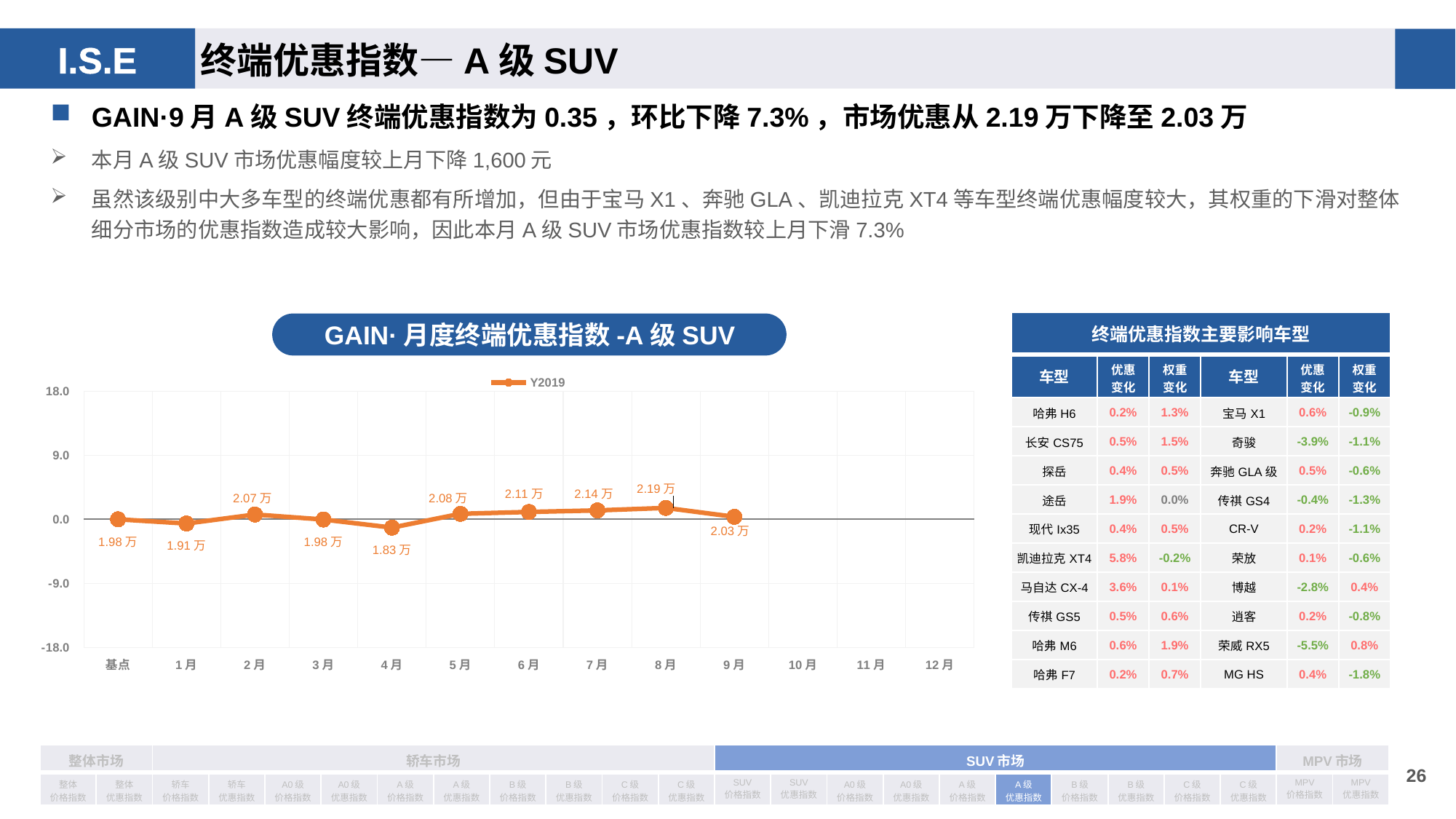

终端优惠指数—A级SUV
GAIN·9月A级SUV终端优惠指数为0.35，环比下降7.3%，市场优惠从2.19万下降至2.03万
本月A级SUV市场优惠幅度较上月下降1,600元
虽然该级别中大多车型的终端优惠都有所增加，但由于宝马X1、奔驰GLA、凯迪拉克XT4等车型终端优惠幅度较大，其权重的下滑对整体细分市场的优惠指数造成较大影响，因此本月A级SUV市场优惠指数较上月下滑7.3%
| 终端优惠指数主要影响车型 |  |  |  |  |  |
| --- | --- | --- | --- | --- | --- |
| 车型 | 优惠 变化 | 权重 变化 | 车型 | 优惠 变化 | 权重变化 |
| 哈弗H6 | 0.2% | 1.3% | 宝马X1 | 0.6% | -0.9% |
| 长安CS75 | 0.5% | 1.5% | 奇骏 | -3.9% | -1.1% |
| 探岳 | 0.4% | 0.5% | 奔驰GLA级 | 0.5% | -0.6% |
| 途岳 | 1.9% | 0.0% | 传祺GS4 | -0.4% | -1.3% |
| 现代Ix35 | 0.4% | 0.5% | CR-V | 0.2% | -1.1% |
| 凯迪拉克XT4 | 5.8% | -0.2% | 荣放 | 0.1% | -0.6% |
| 马自达CX-4 | 3.6% | 0.1% | 博越 | -2.8% | 0.4% |
| 传祺GS5 | 0.5% | 0.6% | 逍客 | 0.2% | -0.8% |
| 哈弗M6 | 0.6% | 1.9% | 荣威RX5 | -5.5% | 0.8% |
| 哈弗F7 | 0.2% | 0.7% | MG HS | 0.4% | -1.8% |
GAIN·月度终端优惠指数-A级SUV

### Chart

| Category | Y2019 |
|---|---|
| 基点 | 0.0 |
| 1月 | -0.59 |
| 2月 | 0.67 |
| 3月 | -0.03 |
| 4月 | -1.17 |
| 5月 | 0.77 |
| 6月 | 1.03 |
| 7月 | 1.25 |
| 8月 | 1.6 |
| 9月 | 0.35 |
| 10月 | None |
| 11月 | None |
| 12月 | None |
| 整体市场 |  | 轿车市场 |  |  |  |  |  |  |  |  |  | SUV市场 |  |  |  |  |  |  |  |  |  | MPV市场 |  |
| --- | --- | --- | --- | --- | --- | --- | --- | --- | --- | --- | --- | --- | --- | --- | --- | --- | --- | --- | --- | --- | --- | --- | --- |
| 整体 价格指数 | 整体 优惠指数 | 轿车 价格指数 | 轿车 优惠指数 | A0级 价格指数 | A0级 优惠指数 | A级 价格指数 | A级 优惠指数 | B级 价格指数 | B级 优惠指数 | C级 价格指数 | C级 优惠指数 | SUV 价格指数 | SUV 优惠指数 | A0级 价格指数 | A0级 优惠指数 | A级 价格指数 | A级 优惠指数 | B级 价格指数 | B级 优惠指数 | C级 价格指数 | C级 优惠指数 | MPV 价格指数 | MPV 优惠指数 |
26